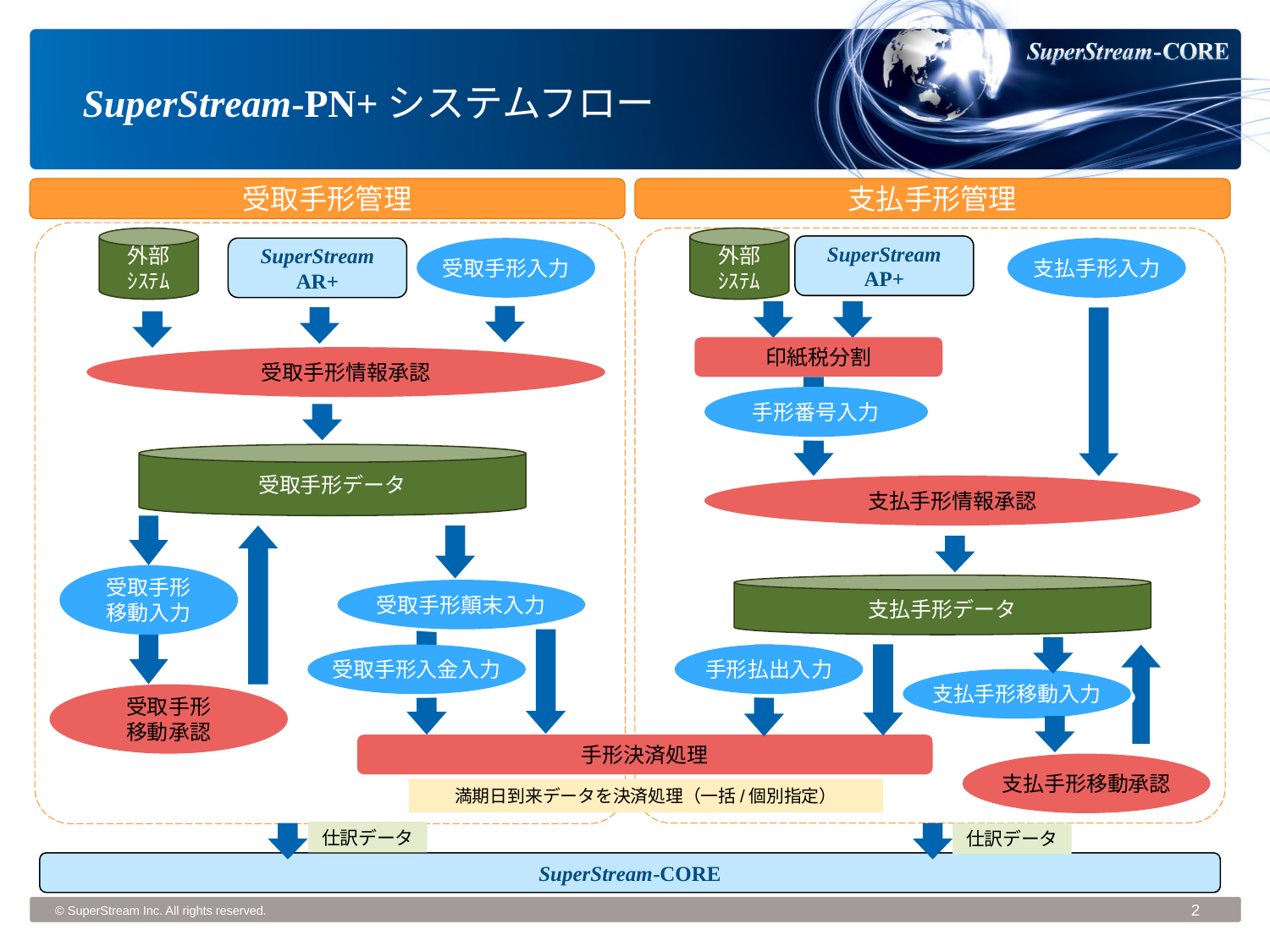

# SuperStream-PN+システムフロー
受取手形管理
支払手形管理

外部
ｼｽﾃﾑ

外部
ｼｽﾃﾑ
SuperStream
AP+
SuperStream
AR+
受取手形入力
支払手形入力

印紙税分割
受取手形情報承認

手形番号入力

受取手形データ
支払手形情報承認

受取手形
移動入力
支払手形データ
受取手形顛末入力

受取手形入金入力
手形払出入力

支払手形移動入力
受取手形
移動承認

手形決済処理
支払手形移動承認
満期日到来データを決済処理（一括/個別指定）
仕訳データ

仕訳データ
SuperStream-CORE
© SuperStream Inc. All rights reserved.
2